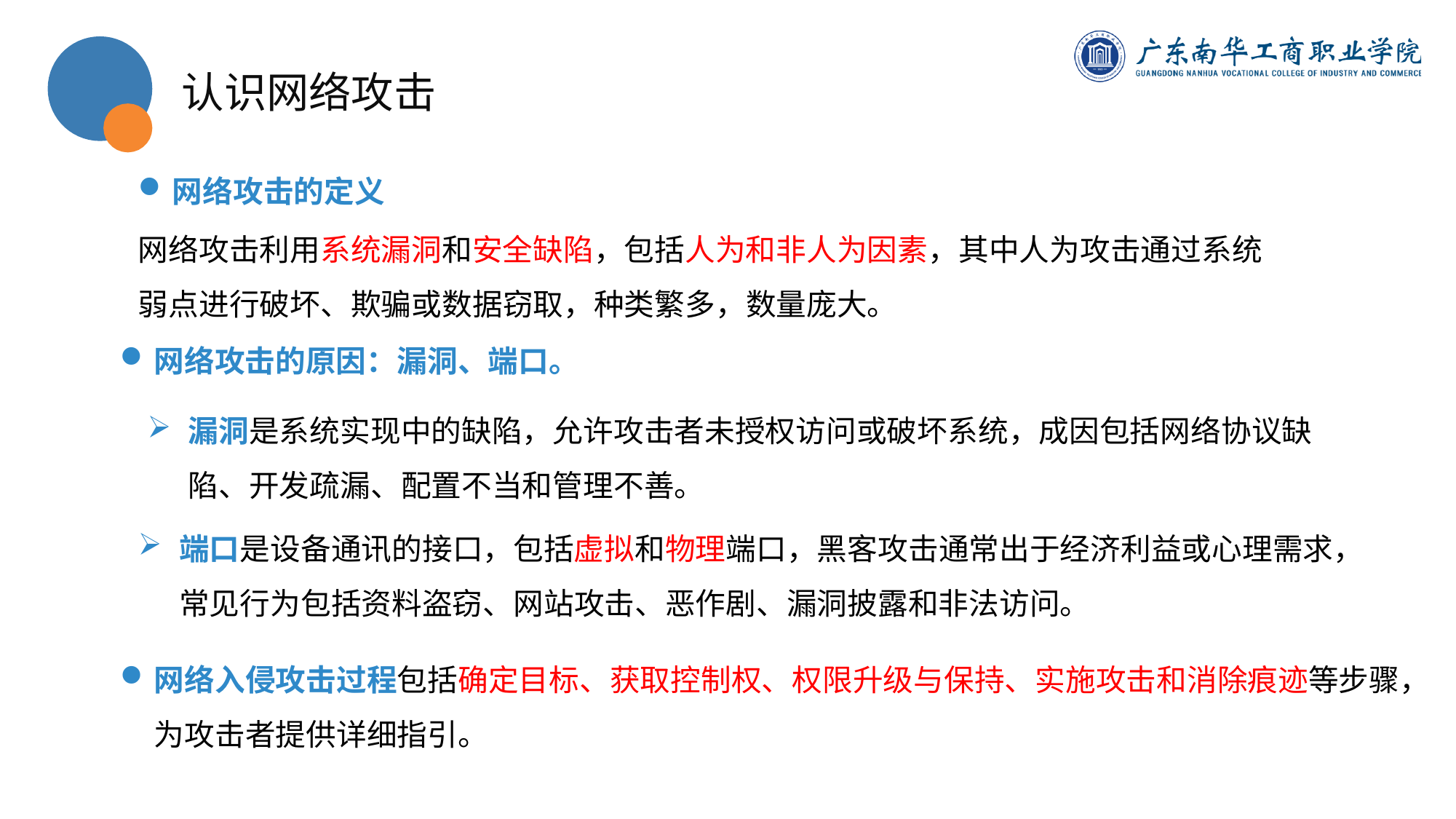

认识网络攻击

网络攻击的定义
网络攻击利用系统漏洞和安全缺陷，包括人为和非人为因素，其中人为攻击通过系统弱点进行破坏、欺骗或数据窃取，种类繁多，数量庞大。

第四季度

网络攻击的原因：漏洞、端口。

漏洞是系统实现中的缺陷，允许攻击者未授权访问或破坏系统，成因包括网络协议缺陷、开发疏漏、配置不当和管理不善。
端口是设备通讯的接口，包括虚拟和物理端口，黑客攻击通常出于经济利益或心理需求，常见行为包括资料盗窃、网站攻击、恶作剧、漏洞披露和非法访问。
网络入侵攻击过程包括确定目标、获取控制权、权限升级与保持、实施攻击和消除痕迹等步骤，为攻击者提供详细指引。